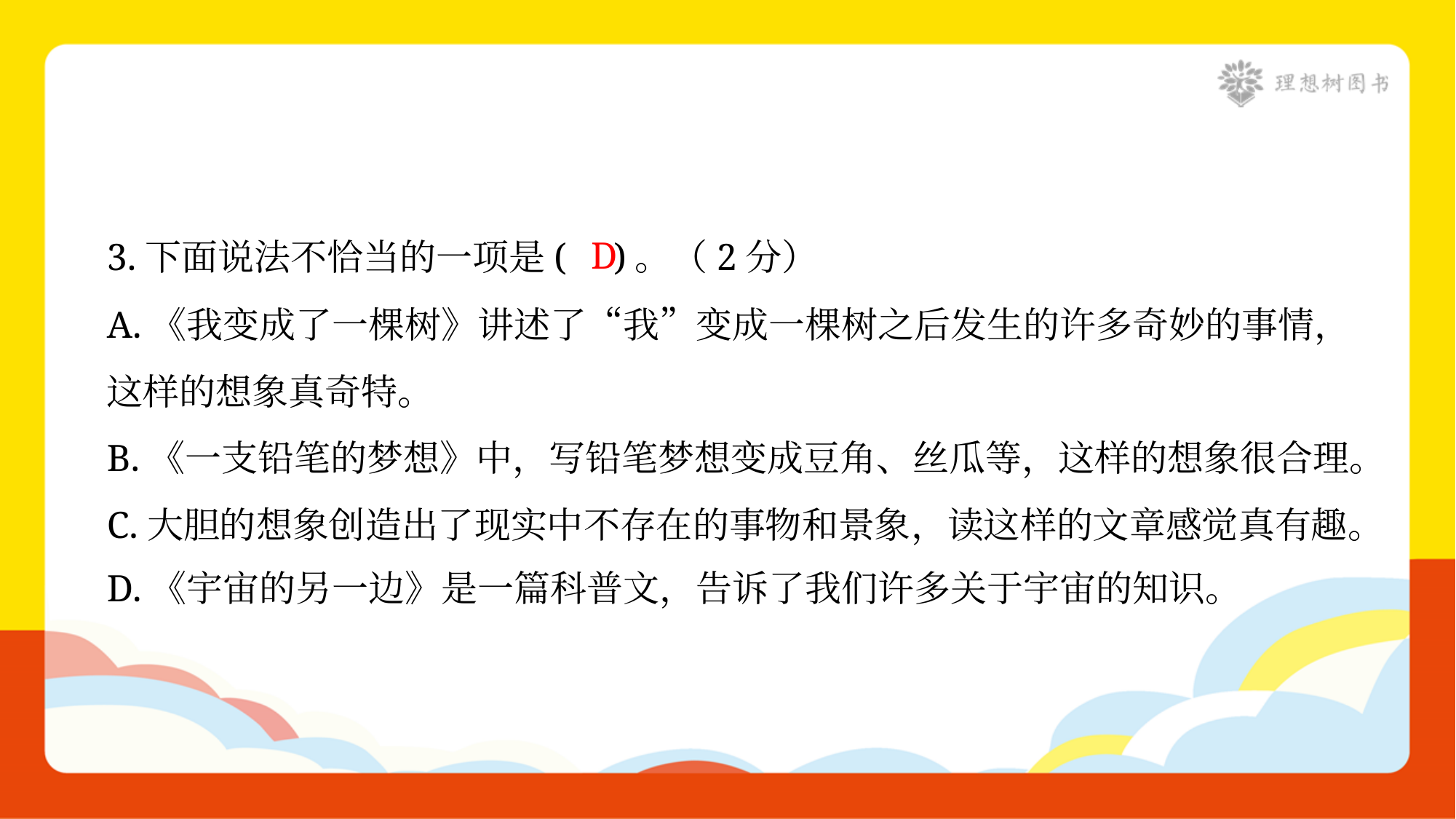

D
3.下面说法不恰当的一项是(     )。（2分）
A.《我变成了一棵树》讲述了“我”变成一棵树之后发生的许多奇妙的事情，
这样的想象真奇特。
B.《一支铅笔的梦想》中，写铅笔梦想变成豆角、丝瓜等，这样的想象很合理。
C.大胆的想象创造出了现实中不存在的事物和景象，读这样的文章感觉真有趣。
D.《宇宙的另一边》是一篇科普文，告诉了我们许多关于宇宙的知识。